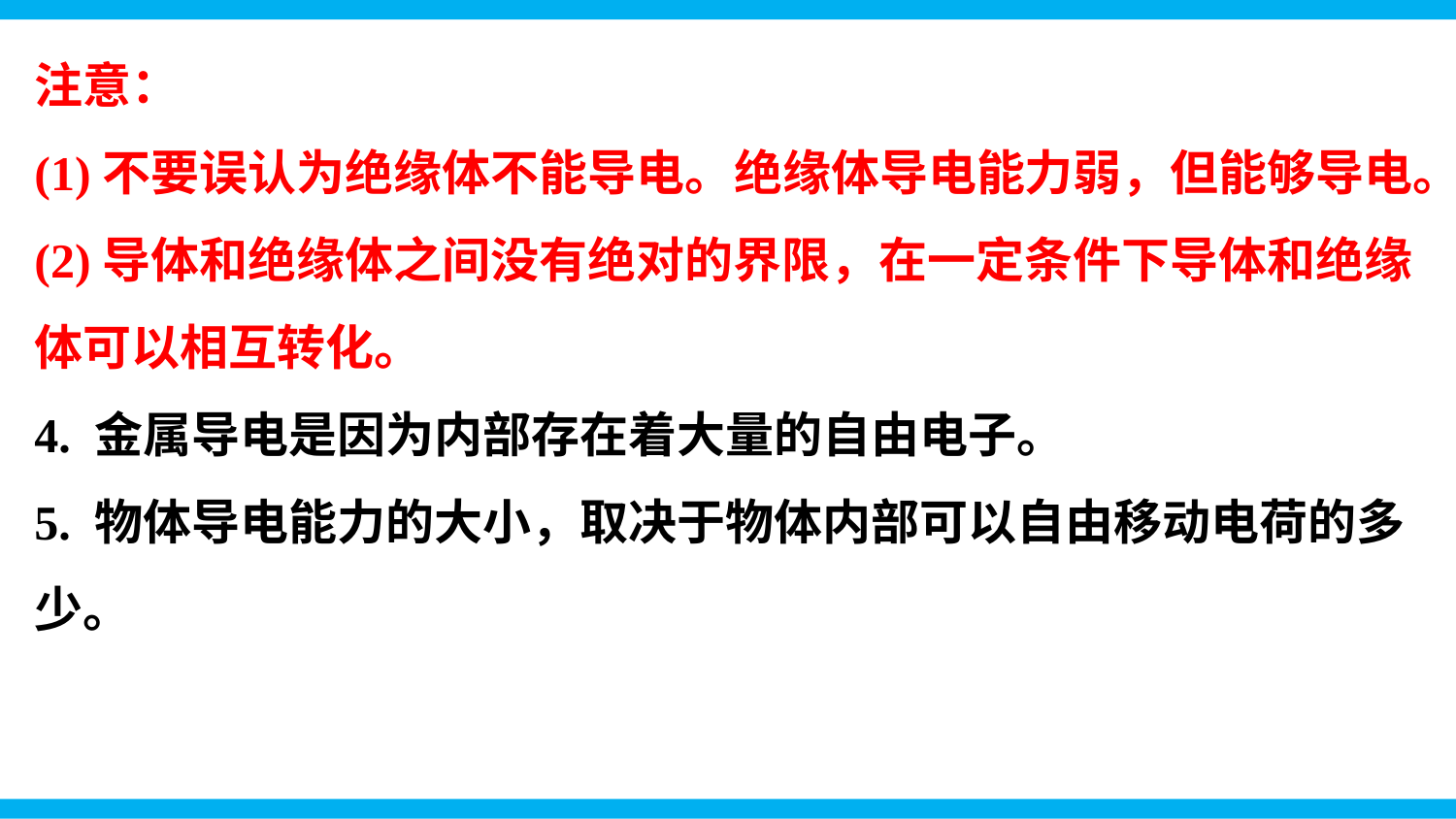

注意：
(1)不要误认为绝缘体不能导电。绝缘体导电能力弱，但能够导电。
(2)导体和绝缘体之间没有绝对的界限，在一定条件下导体和绝缘体可以相互转化。
4. 金属导电是因为内部存在着大量的自由电子。
5. 物体导电能力的大小，取决于物体内部可以自由移动电荷的多少。